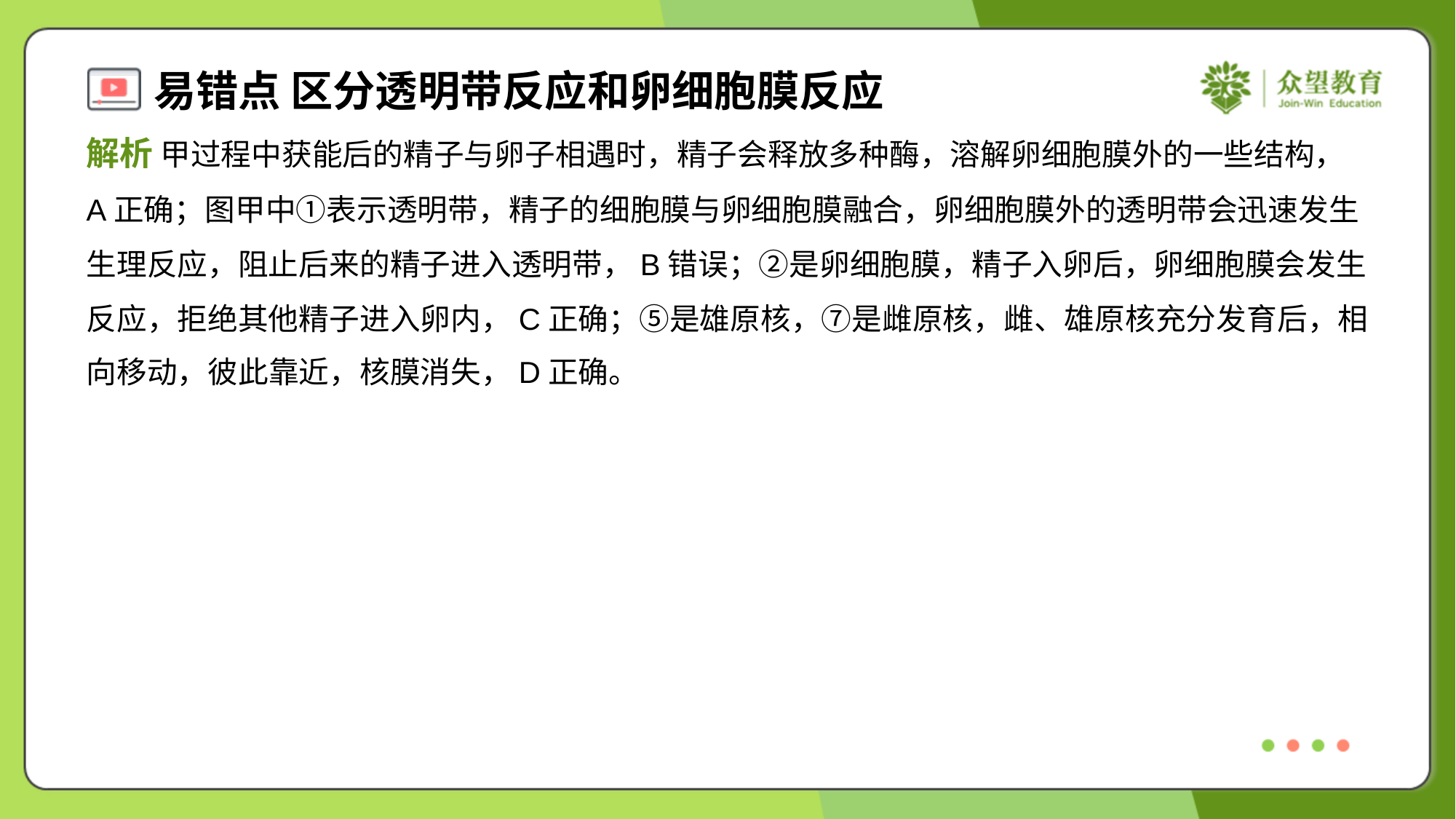

解析 甲过程中获能后的精子与卵子相遇时，精子会释放多种酶，溶解卵细胞膜外的一些结构，
A正确；图甲中①表示透明带，精子的细胞膜与卵细胞膜融合，卵细胞膜外的透明带会迅速发生
生理反应，阻止后来的精子进入透明带，B错误；②是卵细胞膜，精子入卵后，卵细胞膜会发生
反应，拒绝其他精子进入卵内，C正确；⑤是雄原核，⑦是雌原核，雌、雄原核充分发育后，相
向移动，彼此靠近，核膜消失，D正确。